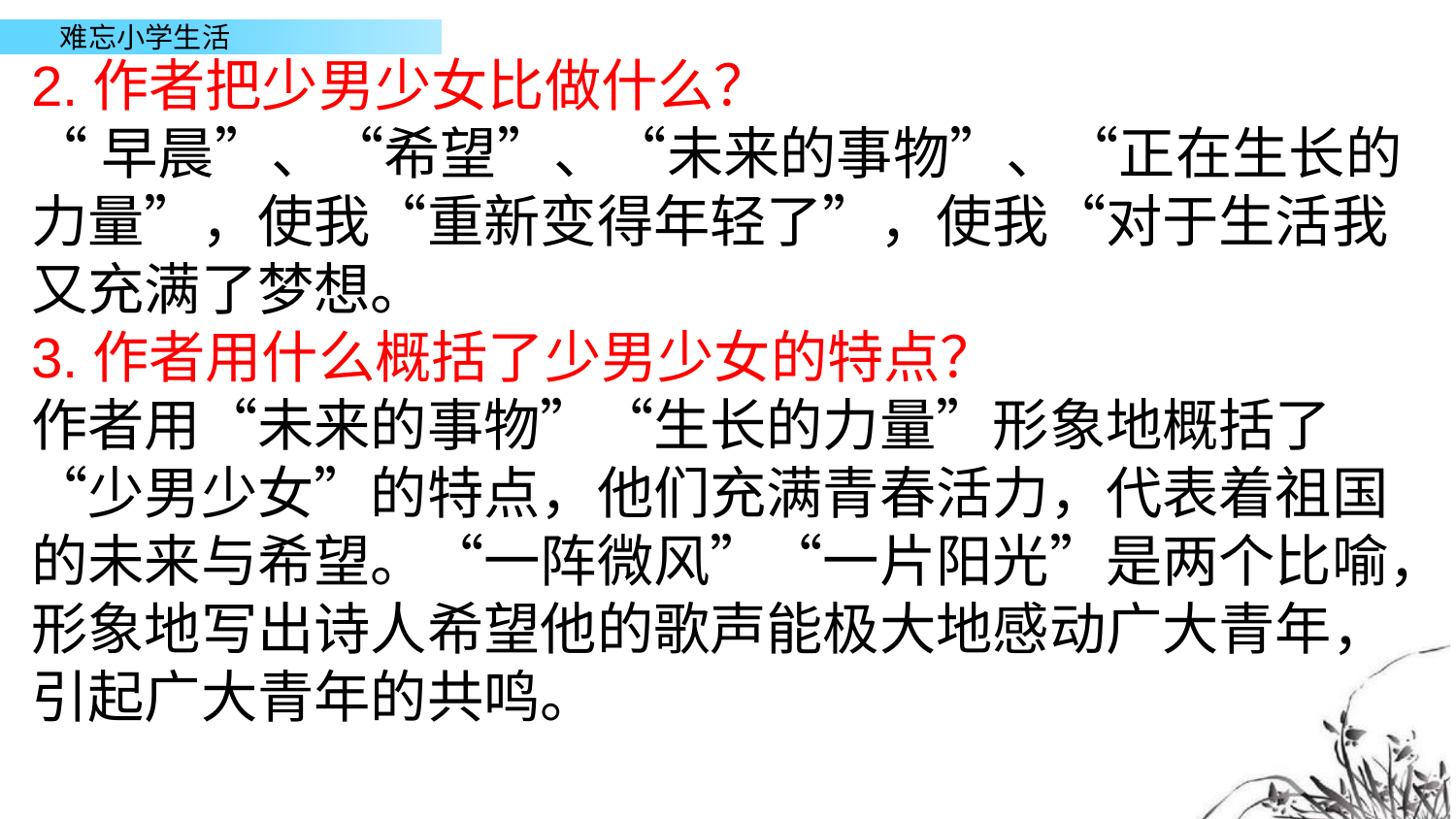

2.作者把少男少女比做什么？
“早晨”、“希望”、“未来的事物”、“正在生长的力量”，使我“重新变得年轻了”，使我“对于生活我又充满了梦想。
3.作者用什么概括了少男少女的特点？
作者用“未来的事物”“生长的力量”形象地概括了“少男少女”的特点，他们充满青春活力，代表着祖国的未来与希望。“一阵微风”“一片阳光”是两个比喻，形象地写出诗人希望他的歌声能极大地感动广大青年，引起广大青年的共鸣。